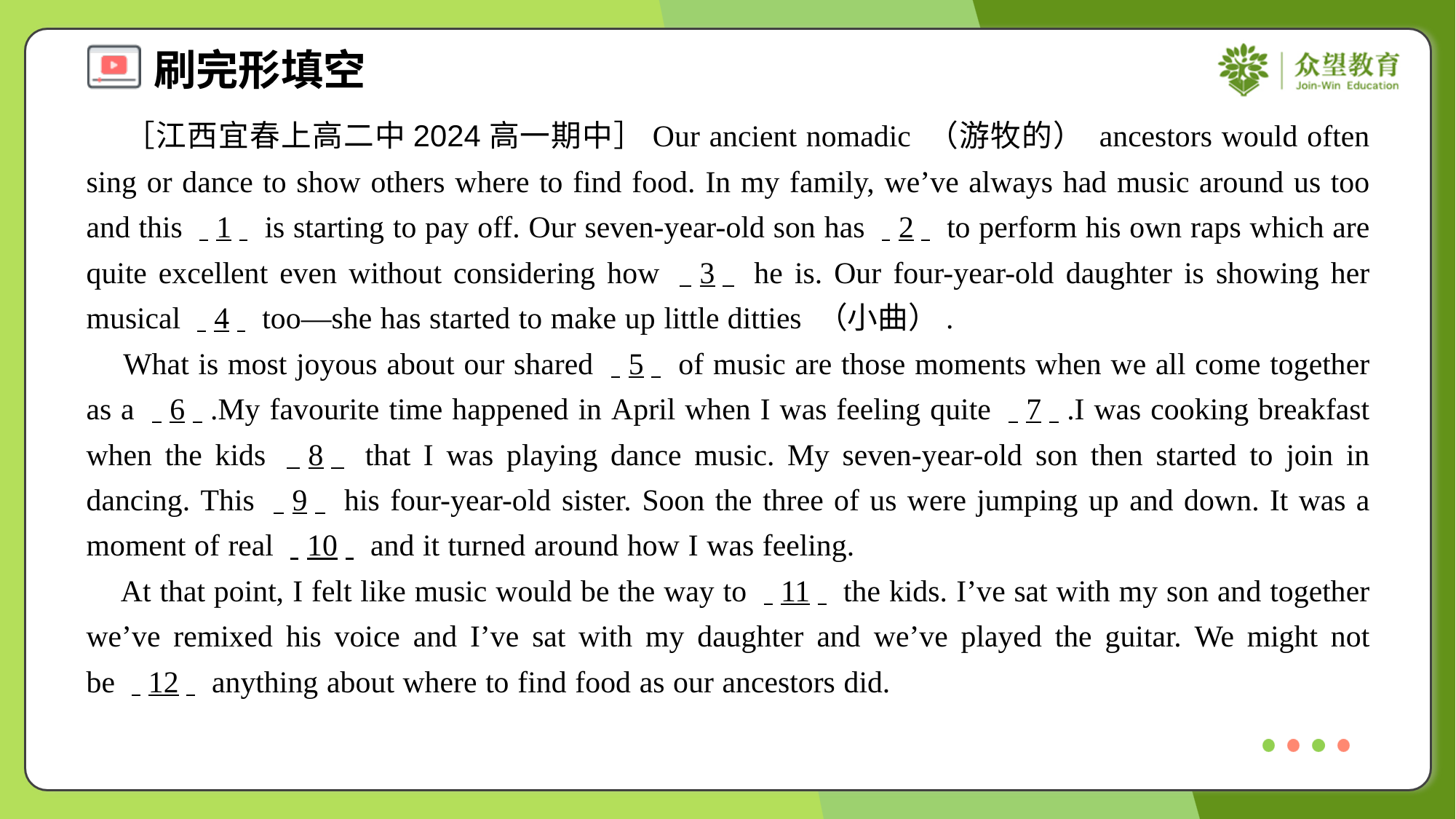

［江西宜春上高二中2024高一期中］Our ancient nomadic （游牧的） ancestors would often sing or dance to show others where to find food. In my family, we’ve always had music around us too and this . .1. . is starting to pay off. Our seven-year-old son has . .2. . to perform his own raps which are quite excellent even without considering how . .3. . he is. Our four-year-old daughter is showing her musical . .4. . too—she has started to make up little ditties （小曲）.
    What is most joyous about our shared . .5. . of music are those moments when we all come together as a . .6. ..My favourite time happened in April when I was feeling quite . .7. ..I was cooking breakfast when the kids . .8. . that I was playing dance music. My seven-year-old son then started to join in dancing. This . .9. . his four-year-old sister. Soon the three of us were jumping up and down. It was a moment of real . .10. . and it turned around how I was feeling.
    At that point, I felt like music would be the way to . .11. . the kids. I’ve sat with my son and together we’ve remixed his voice and I’ve sat with my daughter and we’ve played the guitar. We might not be . .12. . anything about where to find food as our ancestors did.